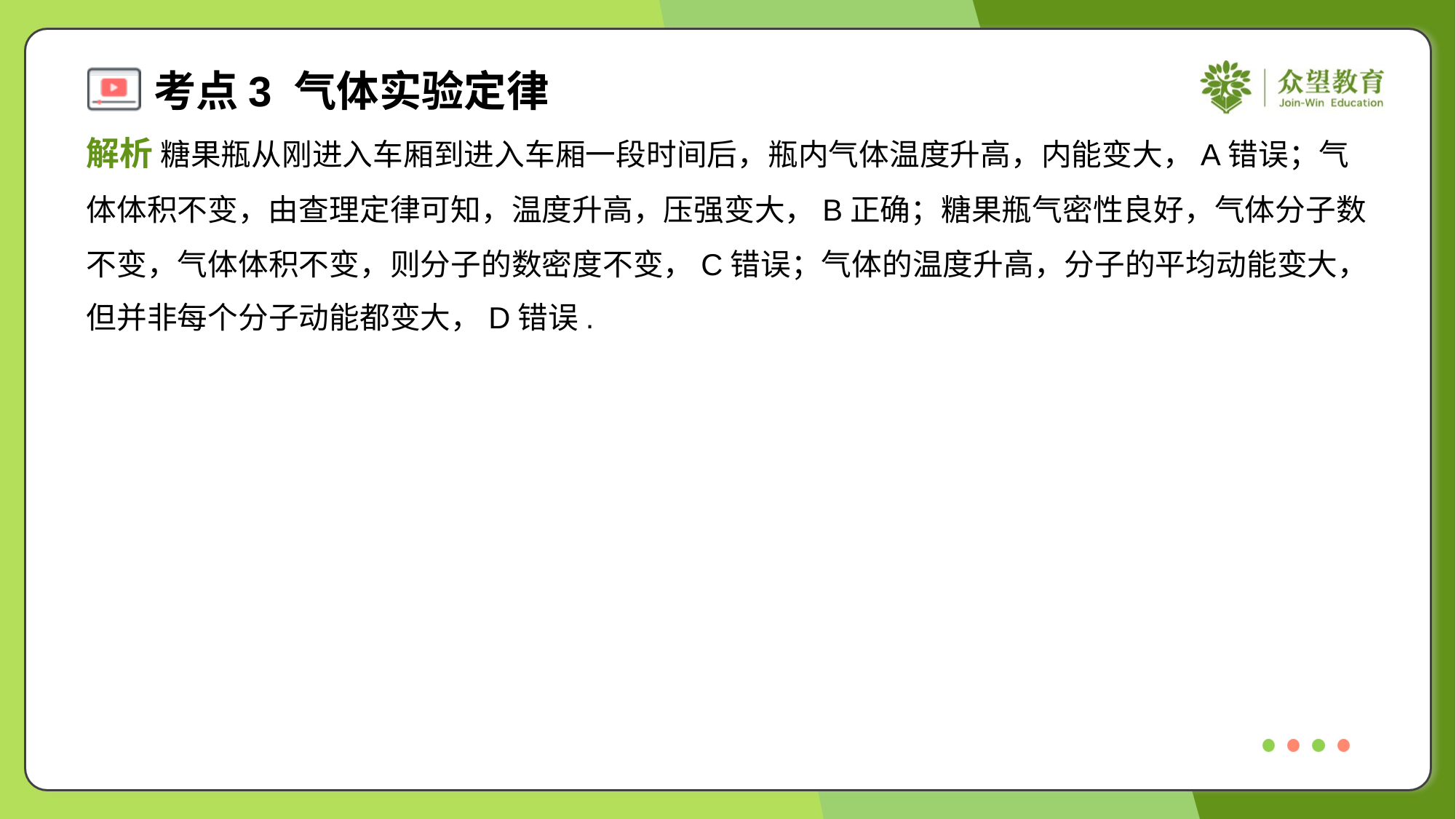

解析 糖果瓶从刚进入车厢到进入车厢一段时间后，瓶内气体温度升高，内能变大，A错误；气
体体积不变，由查理定律可知，温度升高，压强变大，B正确；糖果瓶气密性良好，气体分子数
不变，气体体积不变，则分子的数密度不变，C错误；气体的温度升高，分子的平均动能变大，
但并非每个分子动能都变大，D错误.